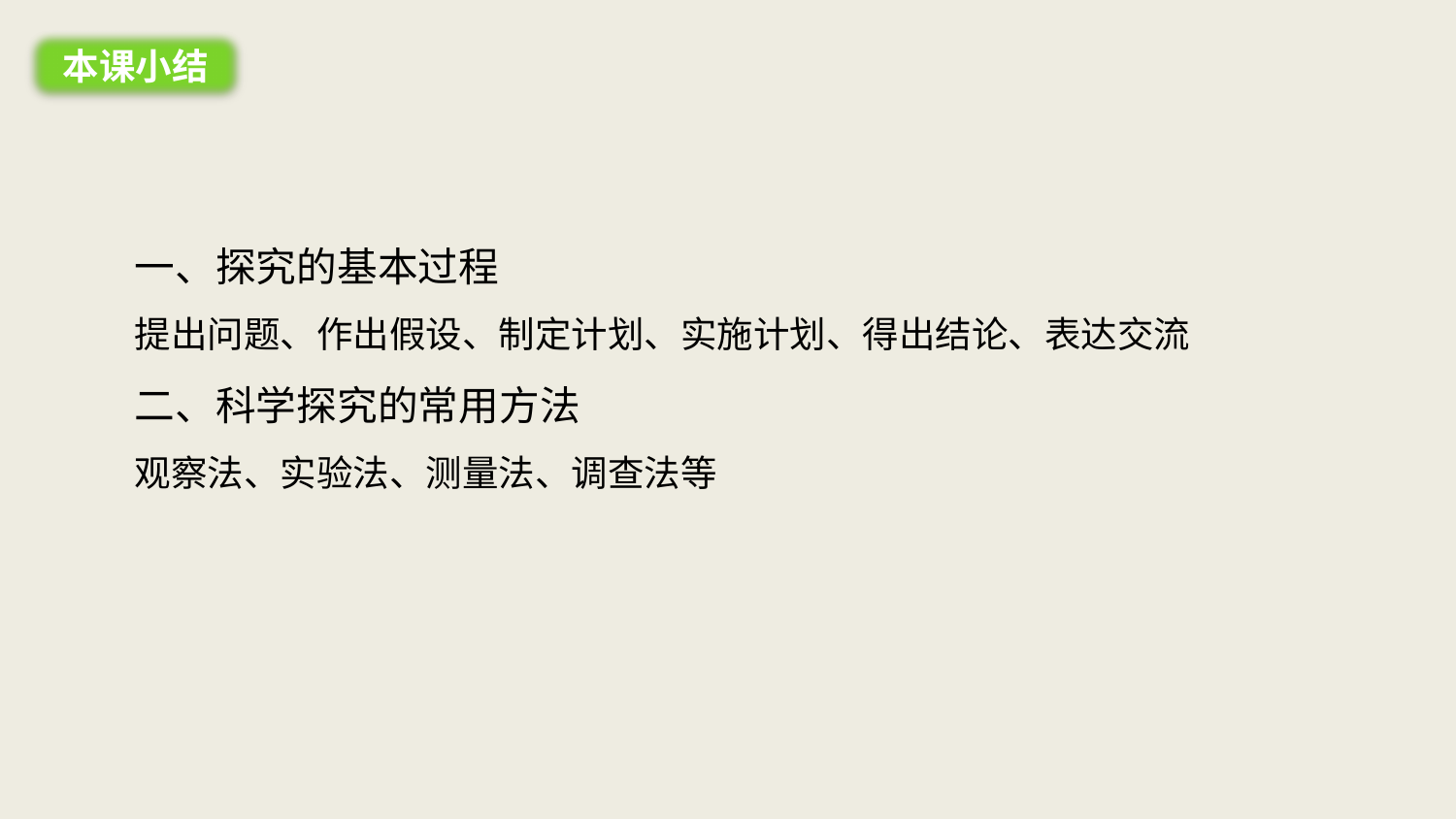

本课小结
一、探究的基本过程
提出问题、作出假设、制定计划、实施计划、得出结论、表达交流
二、科学探究的常用方法
观察法、实验法、测量法、调查法等